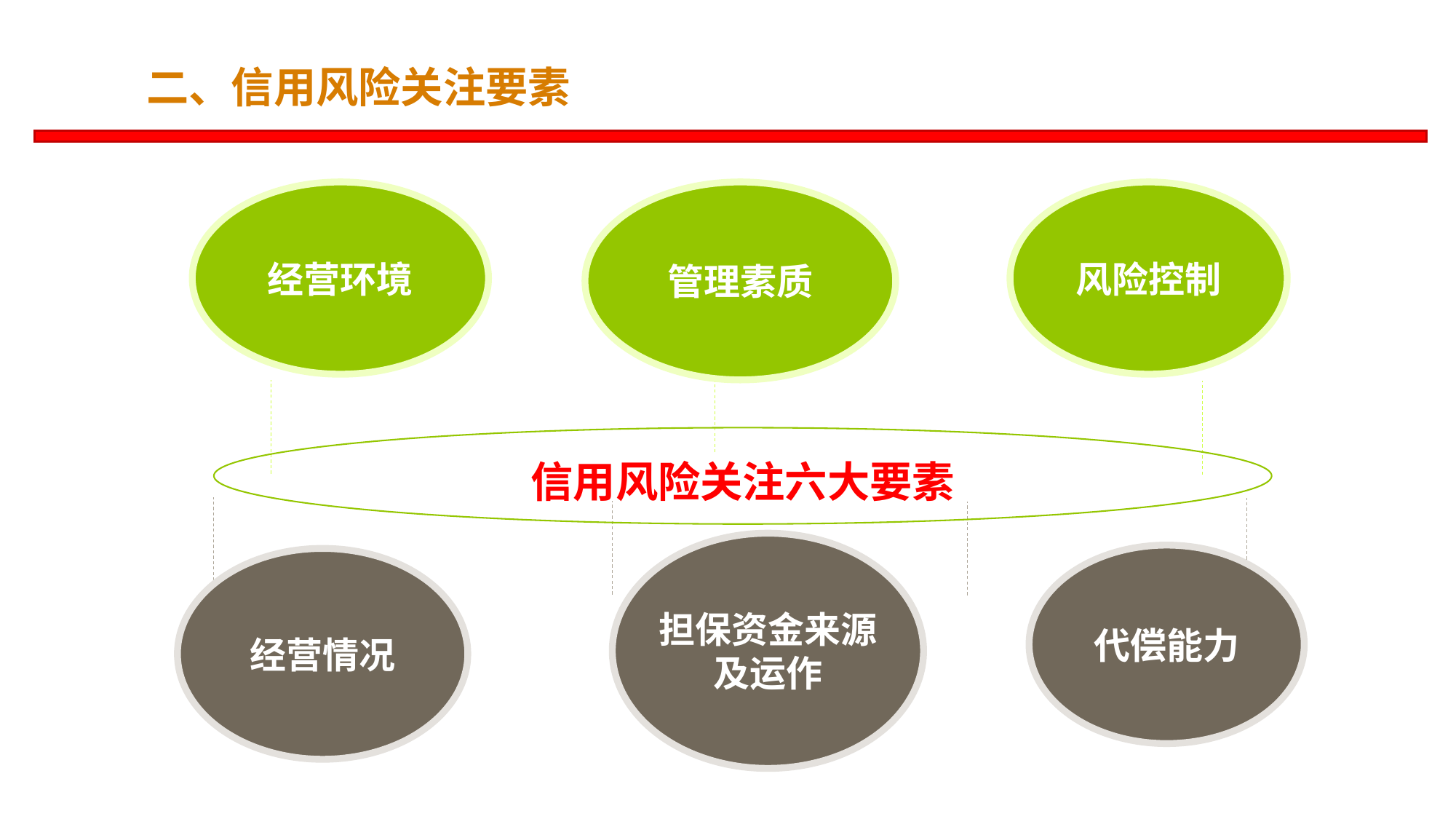

二、信用风险关注要素

经营环境
管理素质
风险控制
担保资金来源及运作

信用风险关注六大要素
代偿能力
经营情况